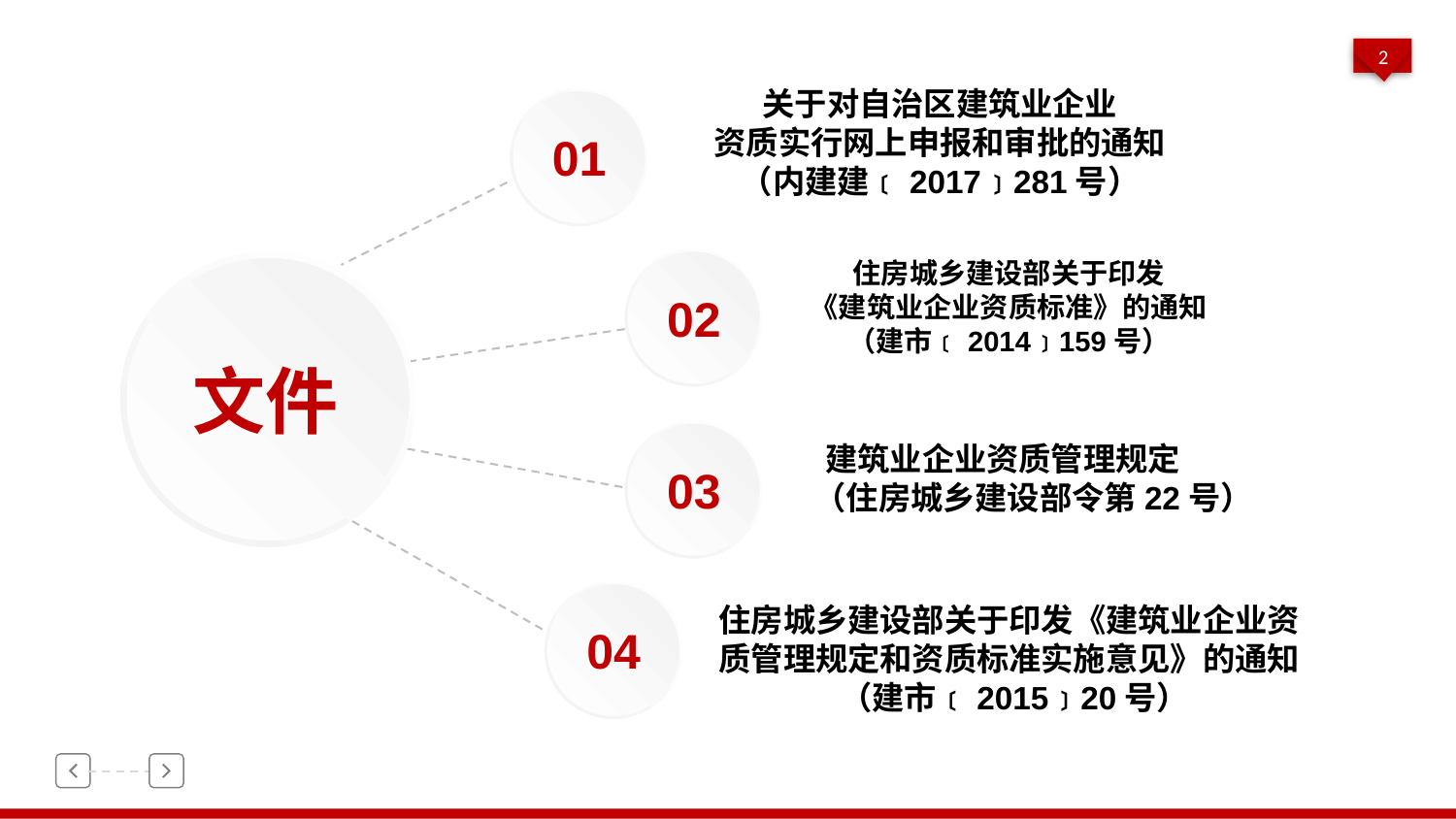

关于对自治区建筑业企业
资质实行网上申报和审批的通知
（内建建﹝2017﹞281号）

01

02
住房城乡建设部关于印发
《建筑业企业资质标准》的通知
（建市﹝2014﹞159号）

文件

03
   建筑业企业资质管理规定
 （住房城乡建设部令第22号）

04
住房城乡建设部关于印发《建筑业企业资质管理规定和资质标准实施意见》的通知
（建市﹝2015﹞20号）